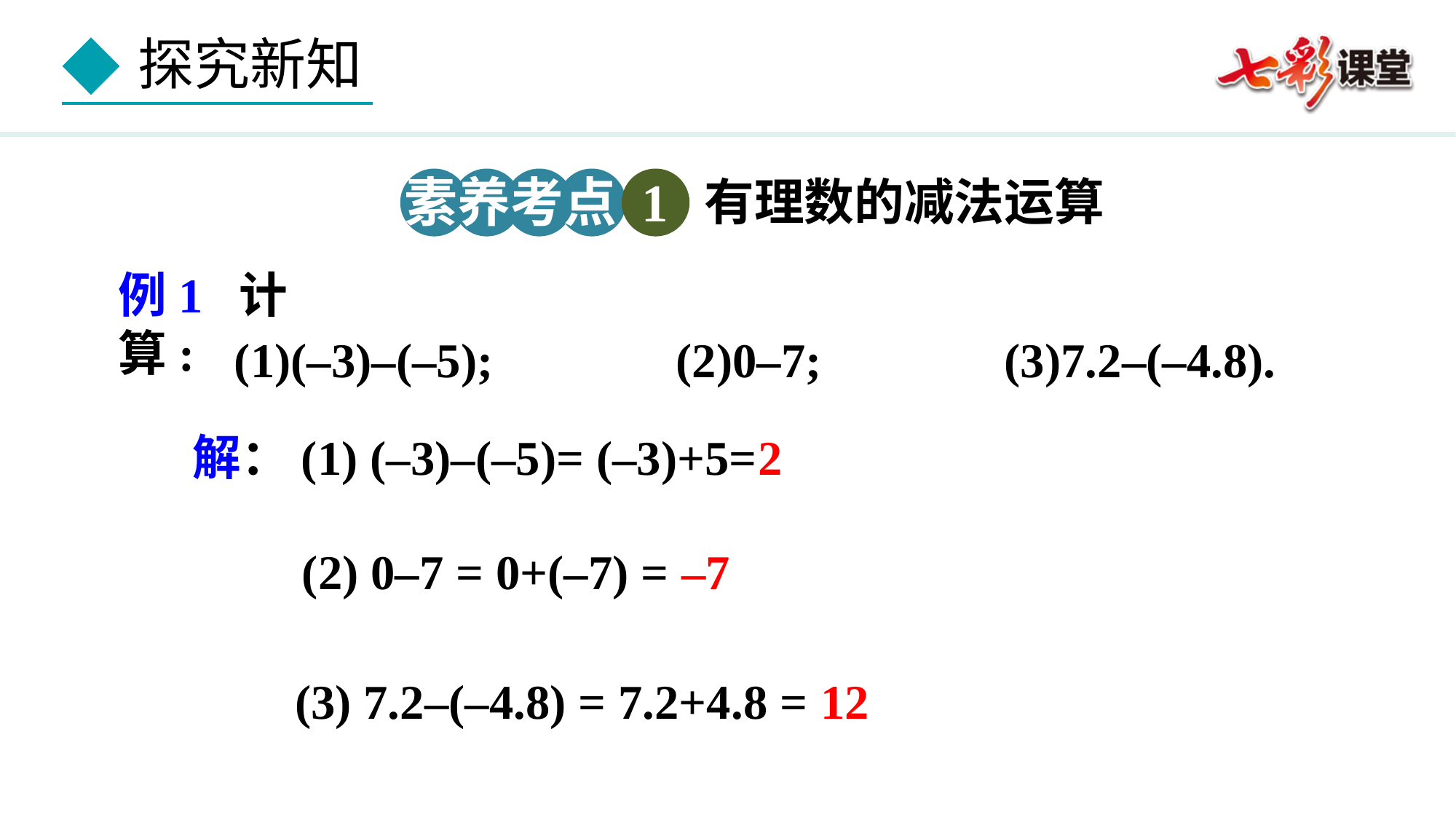

素养考点 1

有理数的减法运算
例1  计算:
(1)(–3)–(–5);               (2)0–7;               (3)7.2–(–4.8).
解：(1) (–3)–(–5)= (–3)+5=2
(2) 0–7 = 0+(–7) = –7
(3) 7.2–(–4.8) = 7.2+4.8 = 12